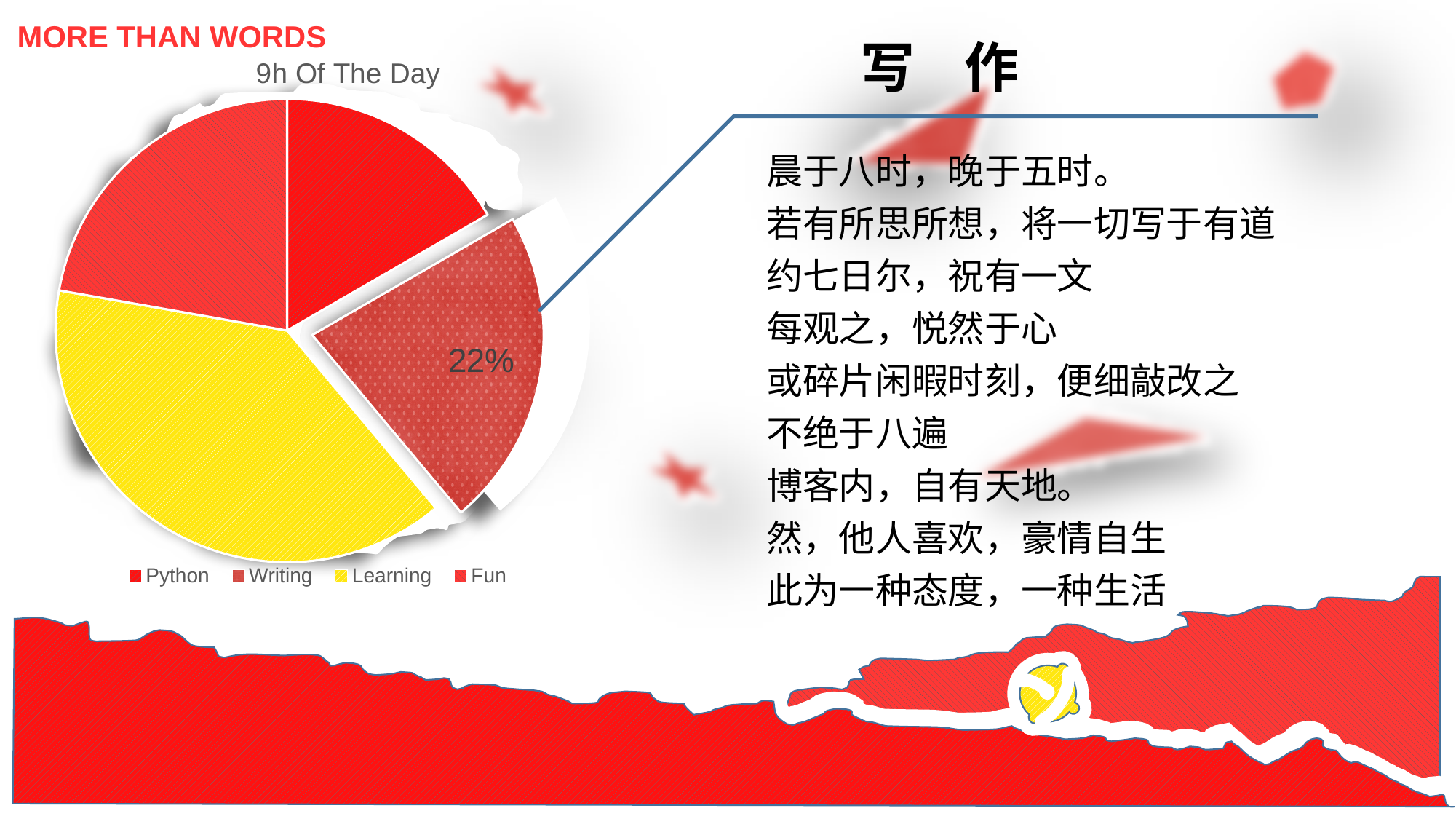

### Chart: 9h Of The Day

| Category | 9h Of The Day |
|---|---|
| Python | 1.5 |
| Writing | 2.0 |
| Learning | 3.5 |
| Fun | 2.0 |
MORE THAN WORDS
写    作

晨于八时，晚于五时。
若有所思所想，将一切写于有道
约七日尔，祝有一文
每观之，悦然于心
或碎片闲暇时刻，便细敲改之
不绝于八遍
博客内，自有天地。
然，他人喜欢，豪情自生
此为一种态度，一种生活